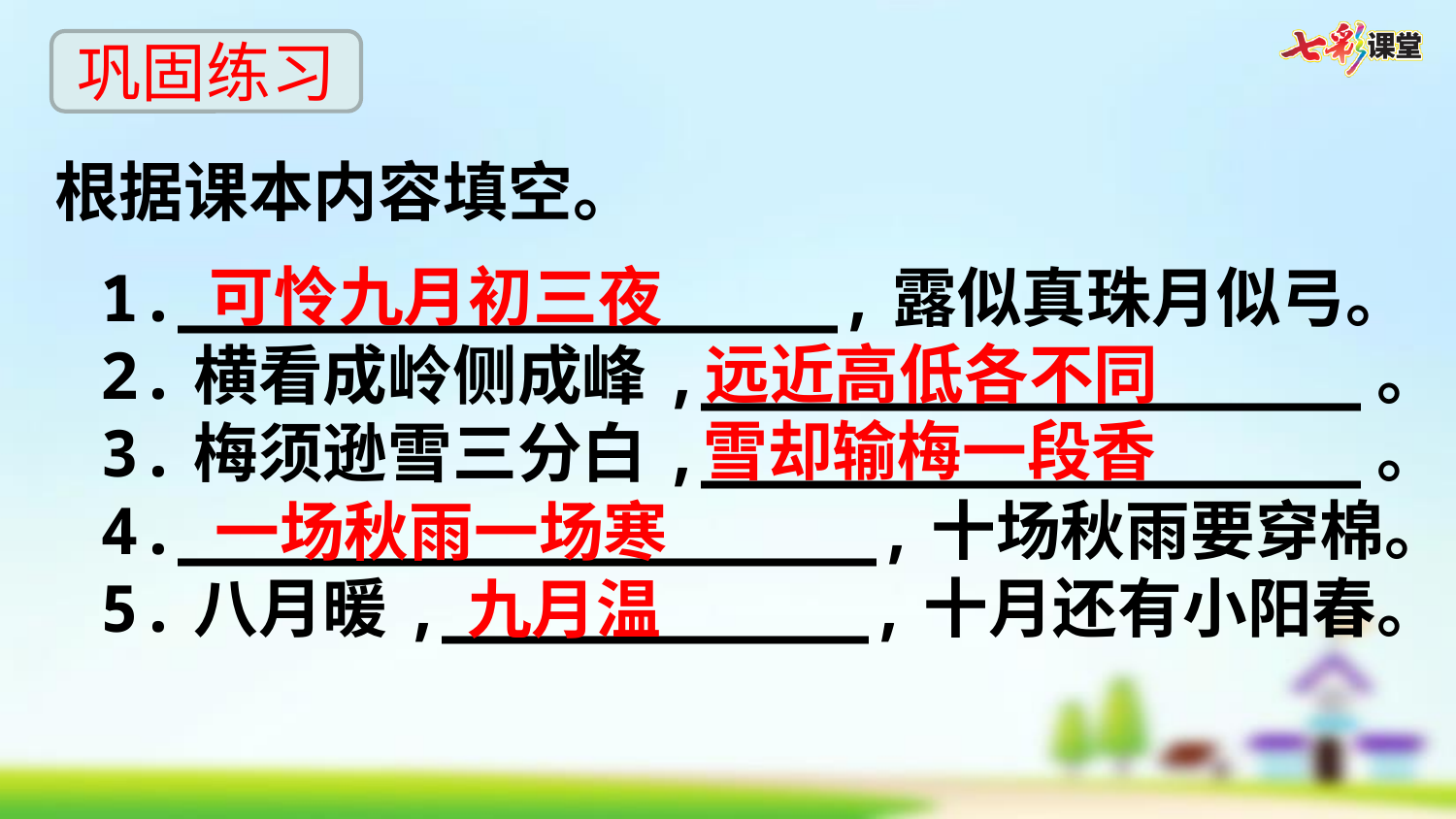

巩固练习
根据课本内容填空。
可怜九月初三夜
1._________________,露似真珠月似弓。
2.横看成岭侧成峰,_________________。
3.梅须逊雪三分白,_________________。
4.__________________,十场秋雨要穿棉。
5.八月暖,___________,十月还有小阳春。
远近高低各不同
雪却输梅一段香
一场秋雨一场寒
九月温